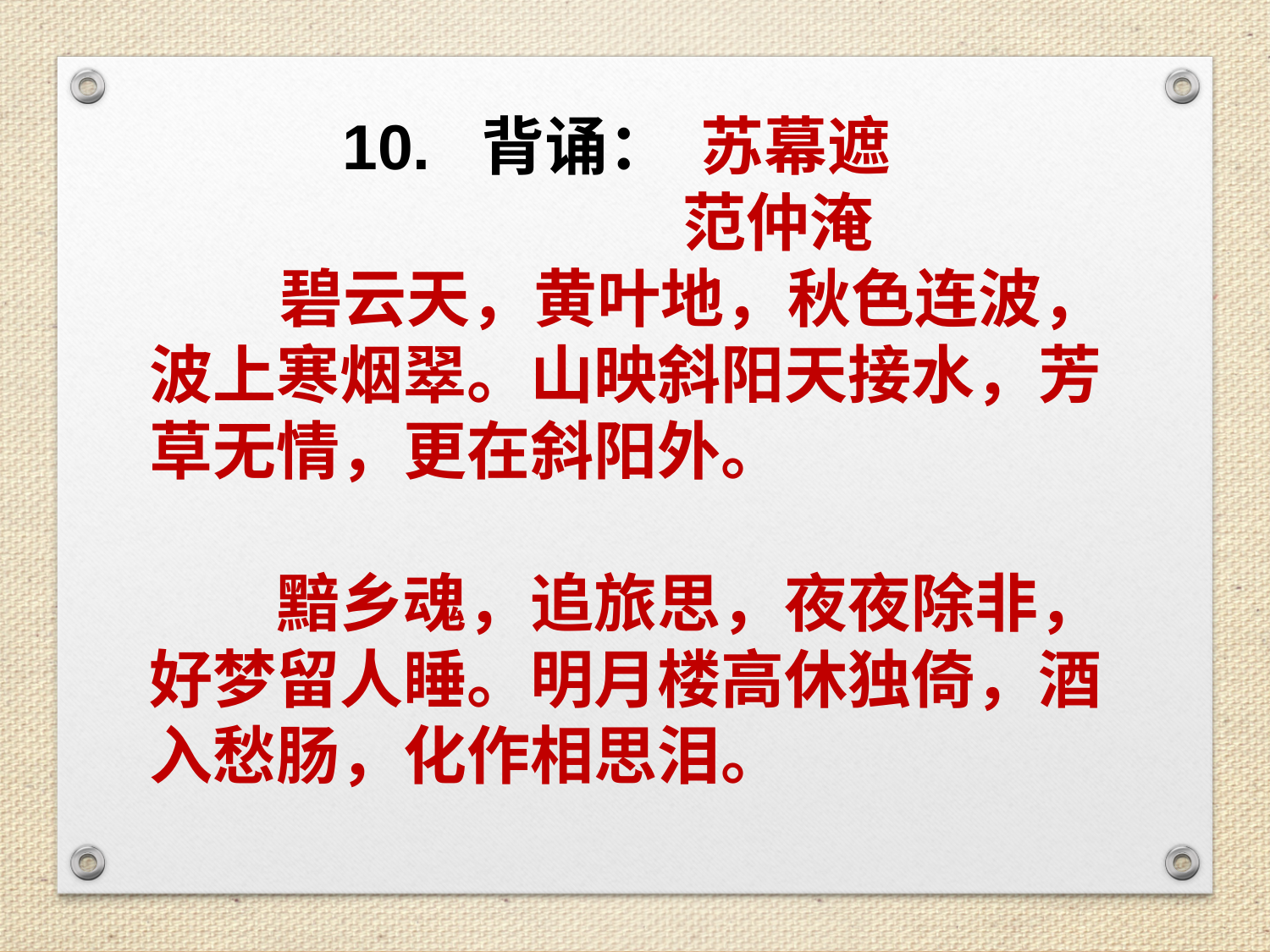

10.  背诵：  苏幕遮
                                    范仲淹
        碧云天，黄叶地，秋色连波，波上寒烟翠。山映斜阳天接水，芳草无情，更在斜阳外。

　　黯乡魂，追旅思，夜夜除非，好梦留人睡。明月楼高休独倚，酒入愁肠，化作相思泪。